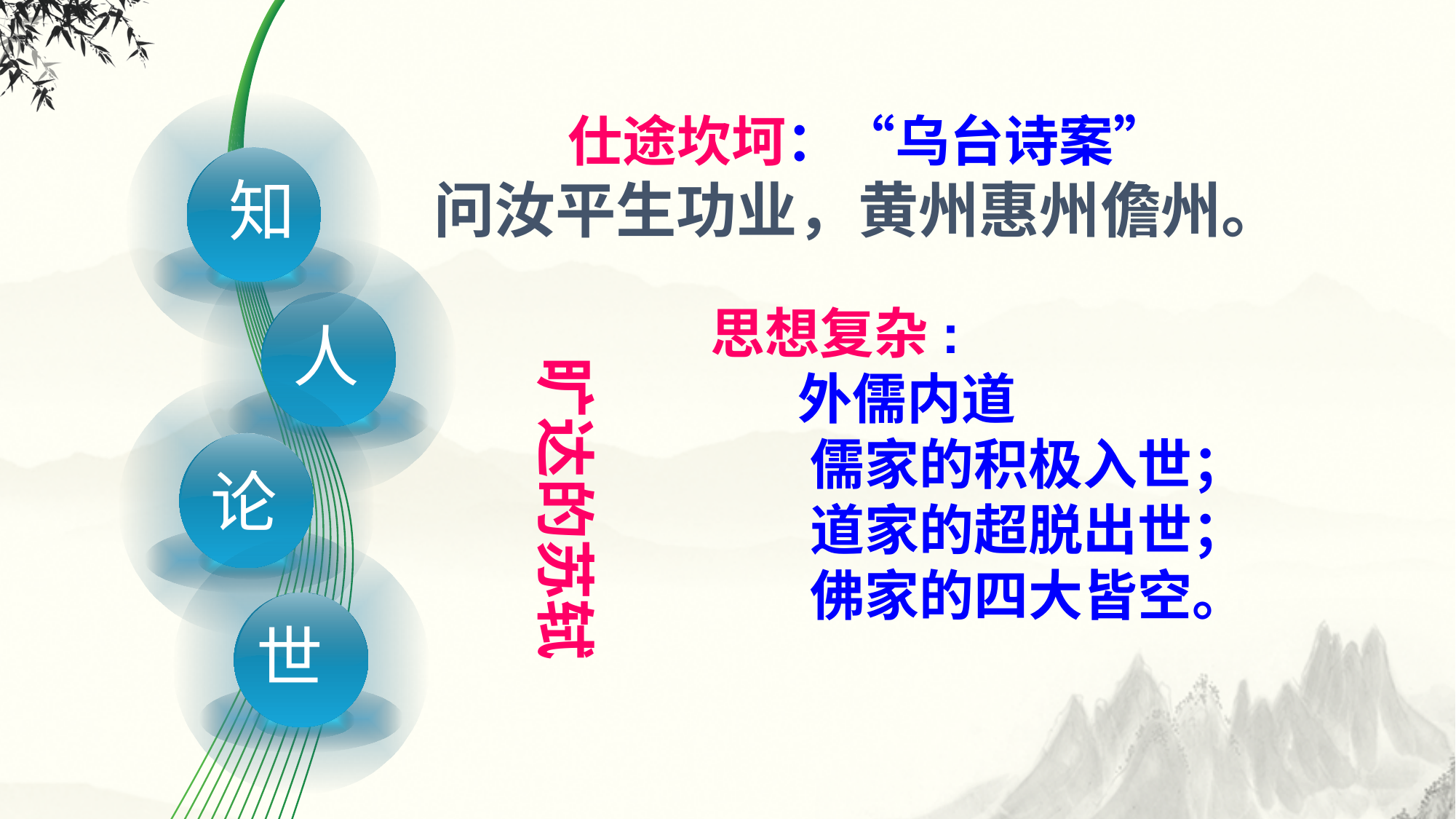

仕途坎坷：“乌台诗案”
 问汝平生功业，黄州惠州儋州。
知
思想复杂:
      外儒内道
       儒家的积极入世；
       道家的超脱出世；
       佛家的四大皆空。
人
旷达的苏轼
论
世